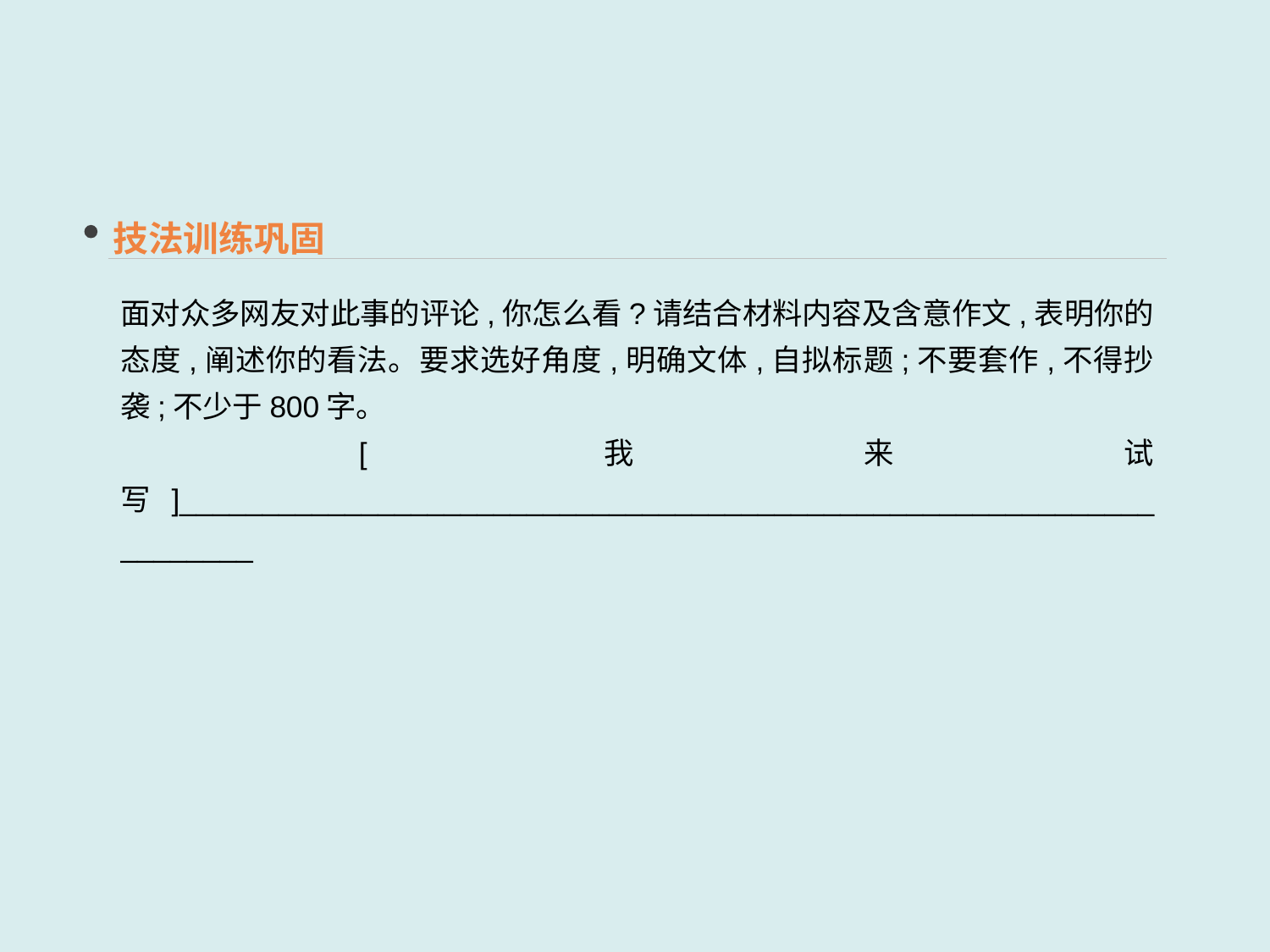

技法训练巩固

面对众多网友对此事的评论,你怎么看?请结合材料内容及含意作文,表明你的态度,阐述你的看法。要求选好角度,明确文体,自拟标题;不要套作,不得抄袭;不少于800字。
 [我来试写]___________________________________________________________________